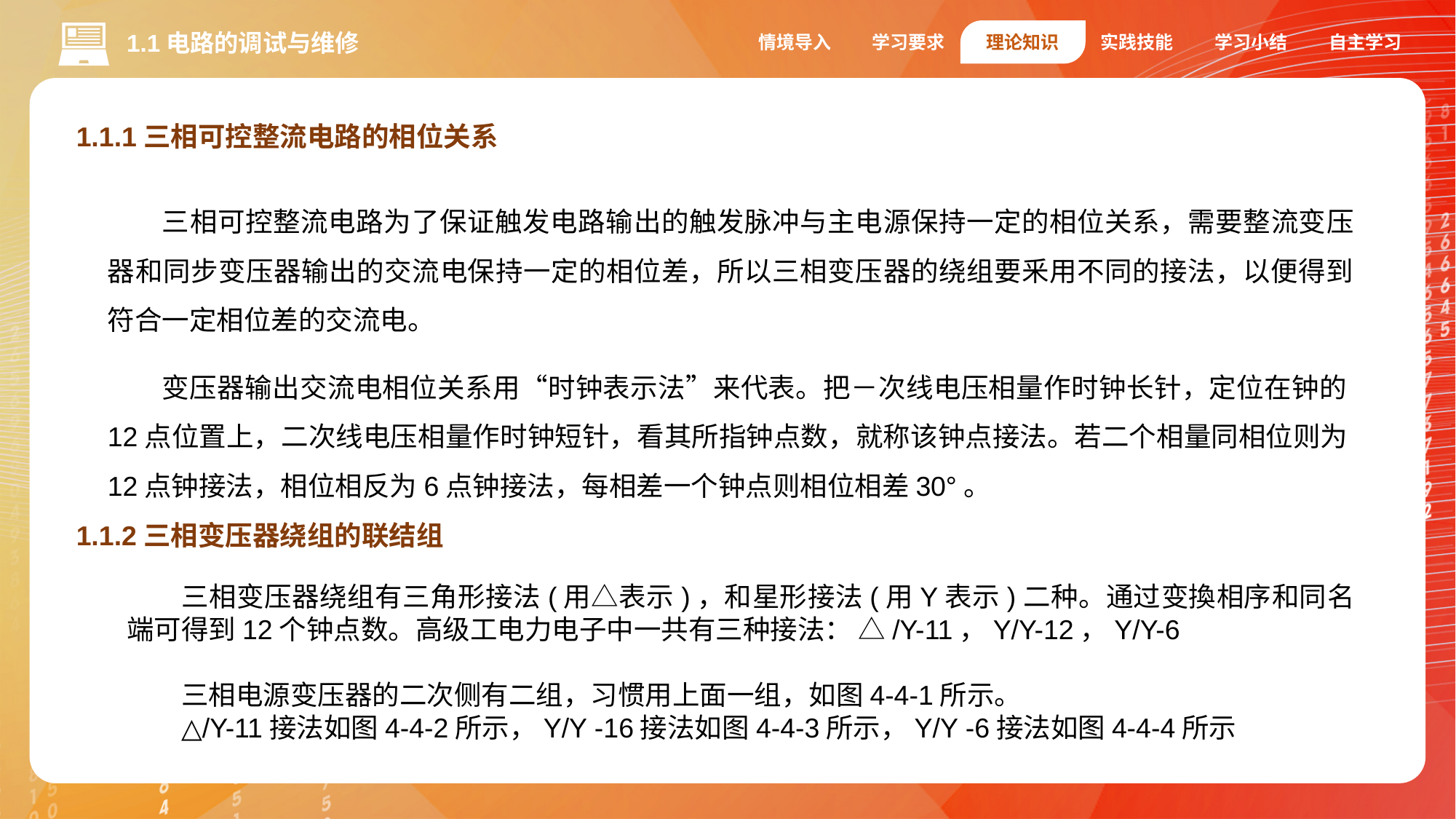

情境导入
学习要求
理论知识
实践技能
学习小结
自主学习
1.1电路的调试与维修

1.1.1三相可控整流电路的相位关系
三相可控整流电路为了保证触发电路输出的触发脉冲与主电源保持一定的相位关系，需要整流变压器和同步变压器输出的交流电保持一定的相位差，所以三相变压器的绕组要釆用不同的接法，以便得到符合一定相位差的交流电。
变压器输出交流电相位关系用“时钟表示法”来代表。把－次线电压相量作时钟长针，定位在钟的12点位置上，二次线电压相量作时钟短针，看其所指钟点数，就称该钟点接法。若二个相量同相位则为12点钟接法，相位相反为6点钟接法，每相差一个钟点则相位相差30°。
1.编码器
1.1.2三相变压器绕组的联结组
三相变压器绕组有三角形接法(用△表示)，和星形接法(用Y表示)二种。通过变換相序和同名端可得到12个钟点数。高级工电力电子中一共有三种接法： △/Y-11，Y/Y-12，Y/Y-6

三相电源变压器的二次侧有二组，习惯用上面一组，如图4-4-1所示。
△/Y-11接法如图4-4-2所示，Y/Y -16接法如图4-4-3所示，Y/Y -6接法如图4-4-4所示